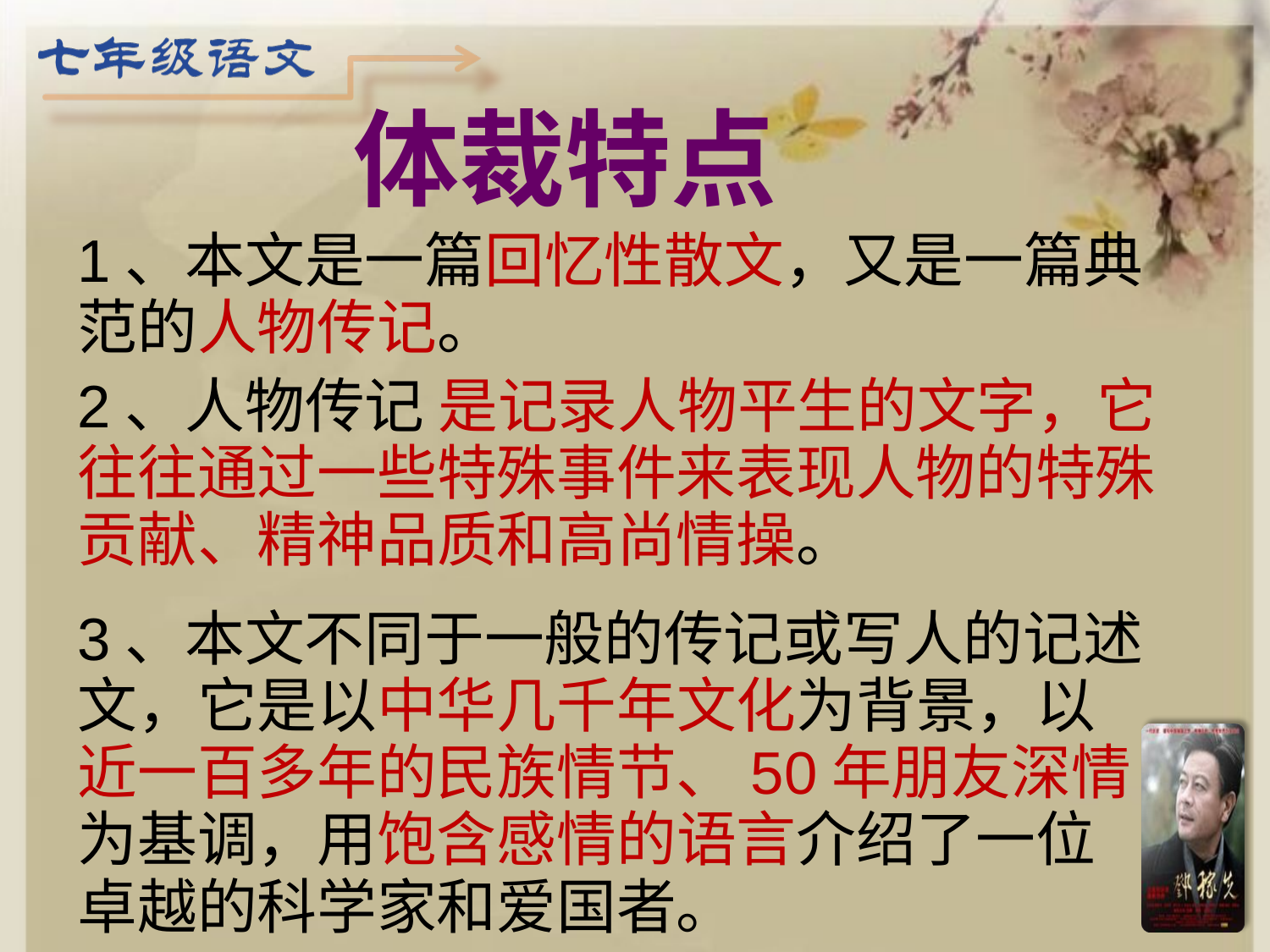

体裁特点
# 1、本文是一篇回忆性散文，又是一篇典范的人物传记。
2、人物传记 是记录人物平生的文字，它往往通过一些特殊事件来表现人物的特殊贡献、精神品质和高尚情操。
3、本文不同于一般的传记或写人的记述文，它是以中华几千年文化为背景，以近一百多年的民族情节、50年朋友深情为基调，用饱含感情的语言介绍了一位卓越的科学家和爱国者。